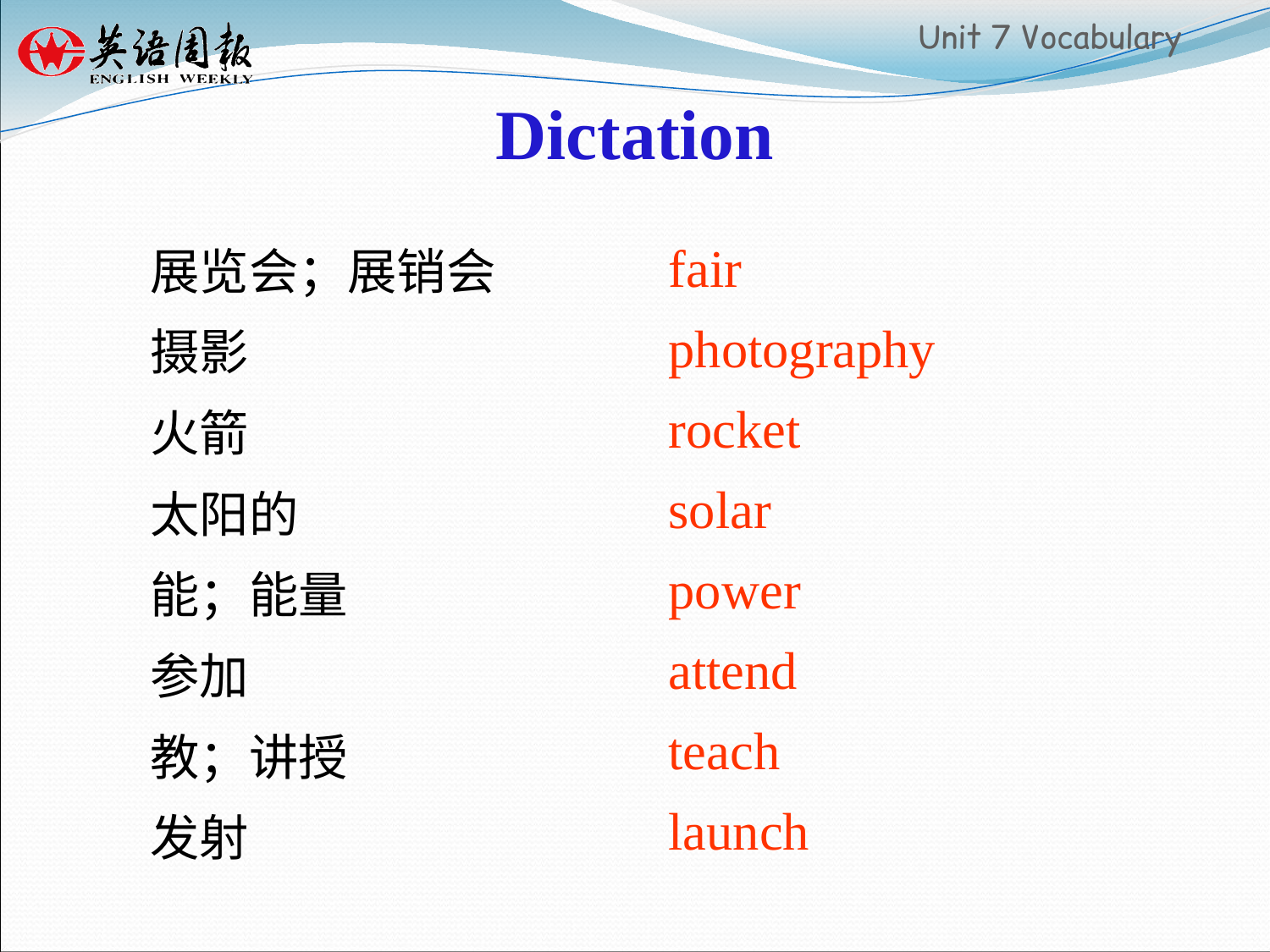

# Dictation
展览会；展销会
摄影
火箭
太阳的
能；能量
参加
教；讲授
发射
fair
photography
rocket
solar
power
attend
teach
launch